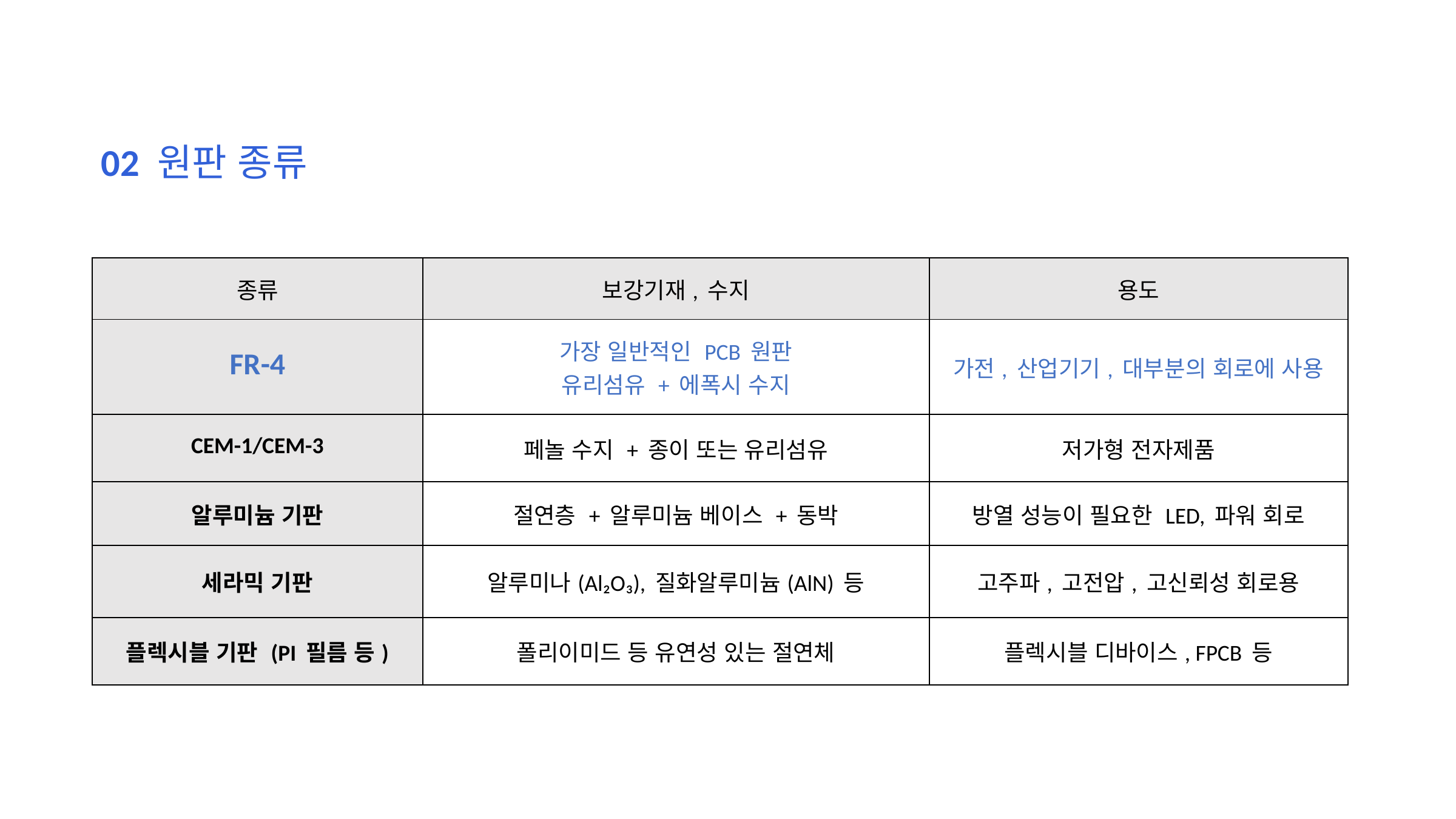

02 원판 종류
| 종류 | 보강기재, 수지 | 용도 |
| --- | --- | --- |
| FR-4 | 가장 일반적인 PCB 원판 유리섬유 + 에폭시 수지 | 가전, 산업기기, 대부분의 회로에 사용 |
| CEM-1/CEM-3 | 페놀 수지 + 종이 또는 유리섬유 | 저가형 전자제품 |
| 알루미늄 기판 | 절연층 + 알루미늄 베이스 + 동박 | 방열 성능이 필요한 LED, 파워 회로 |
| 세라믹 기판 | 알루미나(Al₂O₃), 질화알루미늄(AlN) 등 | 고주파, 고전압, 고신뢰성 회로용 |
| 플렉시블 기판 (PI 필름 등) | 폴리이미드 등 유연성 있는 절연체 | 플렉시블 디바이스, FPCB 등 |